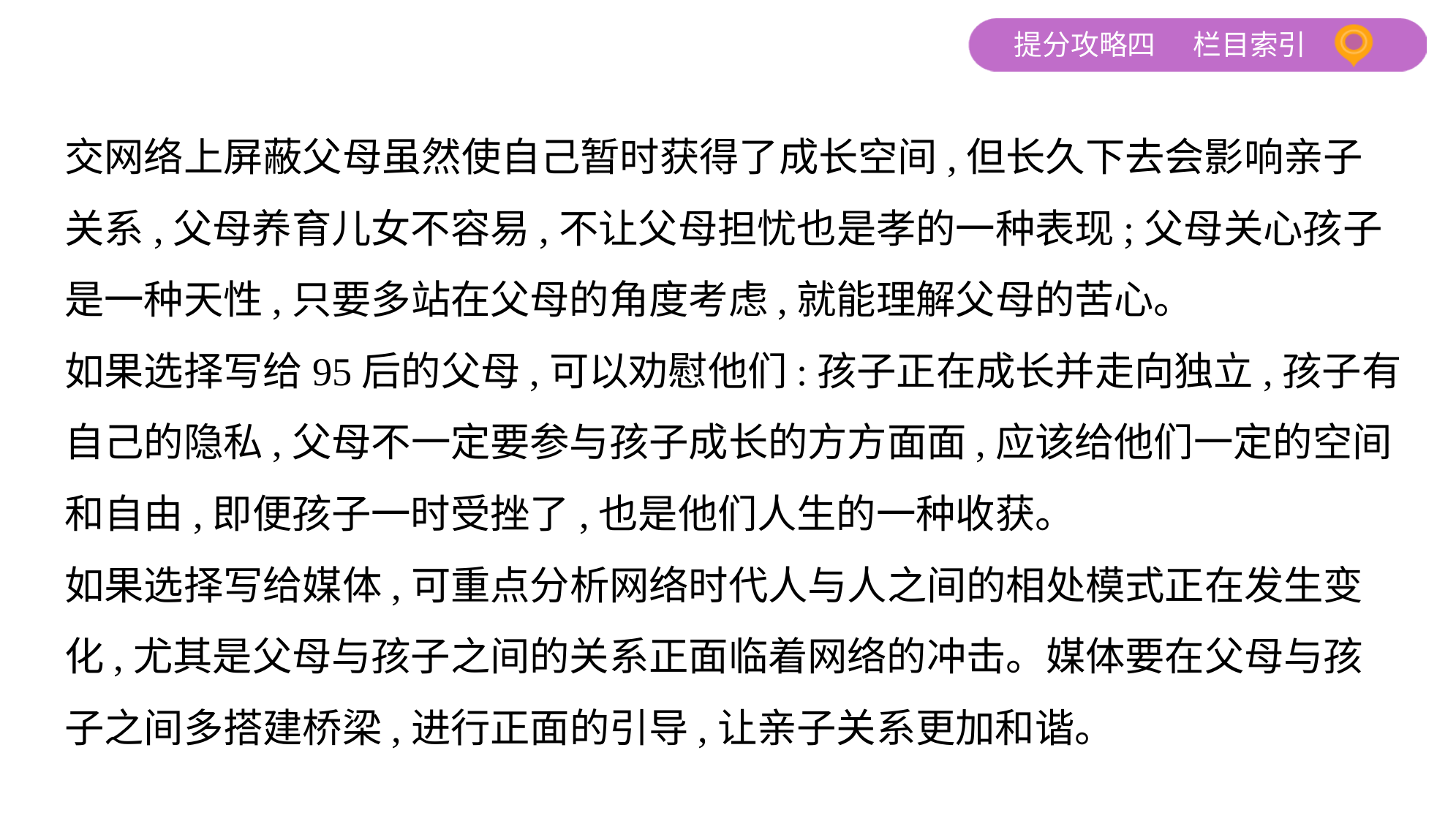

交网络上屏蔽父母虽然使自己暂时获得了成长空间,但长久下去会影响亲子
关系,父母养育儿女不容易,不让父母担忧也是孝的一种表现;父母关心孩子
是一种天性,只要多站在父母的角度考虑,就能理解父母的苦心。
如果选择写给95后的父母,可以劝慰他们:孩子正在成长并走向独立,孩子有
自己的隐私,父母不一定要参与孩子成长的方方面面,应该给他们一定的空间
和自由,即便孩子一时受挫了,也是他们人生的一种收获。
如果选择写给媒体,可重点分析网络时代人与人之间的相处模式正在发生变
化,尤其是父母与孩子之间的关系正面临着网络的冲击。媒体要在父母与孩
子之间多搭建桥梁,进行正面的引导,让亲子关系更加和谐。